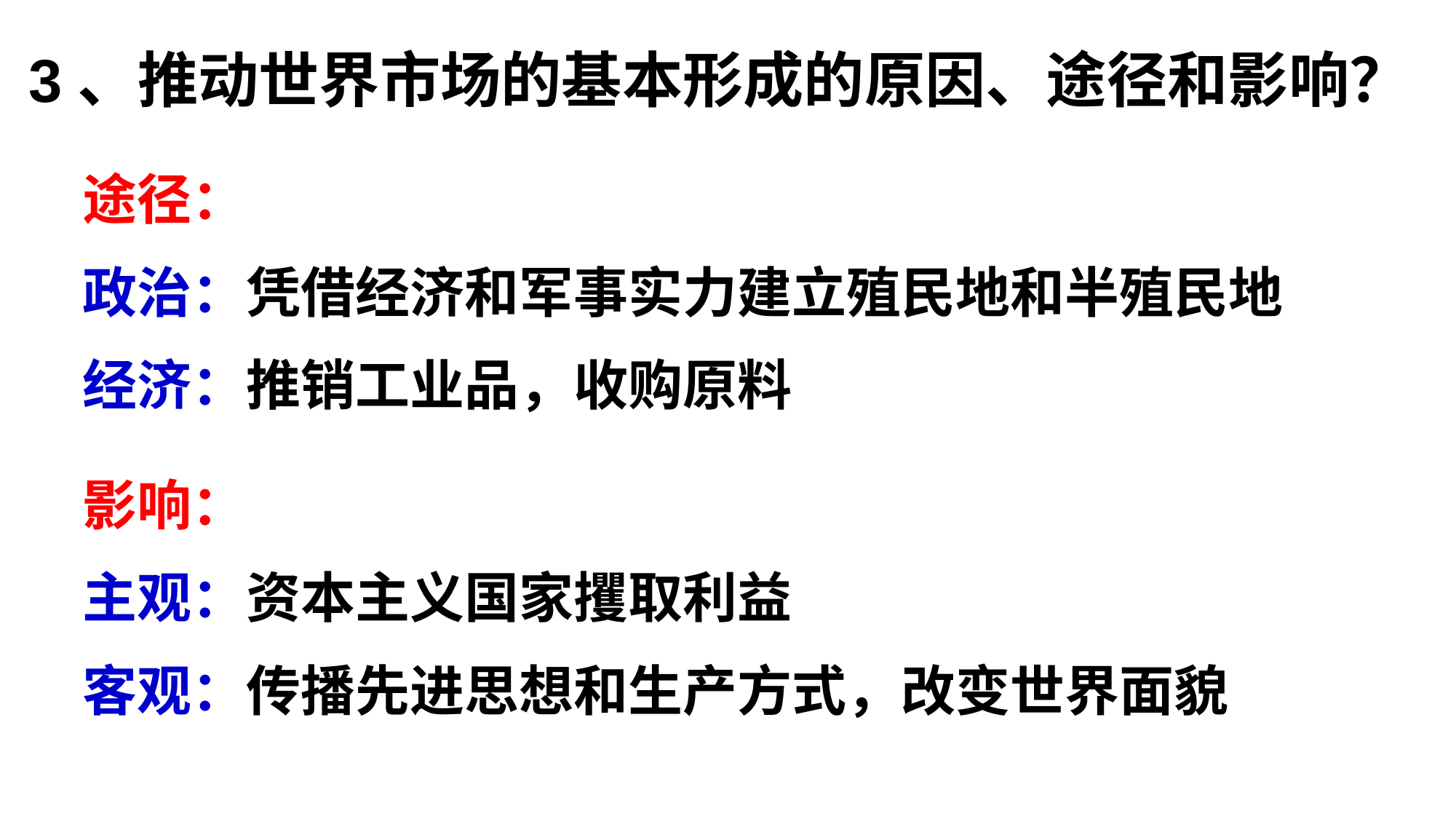

3、推动世界市场的基本形成的原因、途径和影响？
途径：
政治：凭借经济和军事实力建立殖民地和半殖民地
经济：推销工业品，收购原料
影响：
主观：资本主义国家攫取利益
客观：传播先进思想和生产方式，改变世界面貌